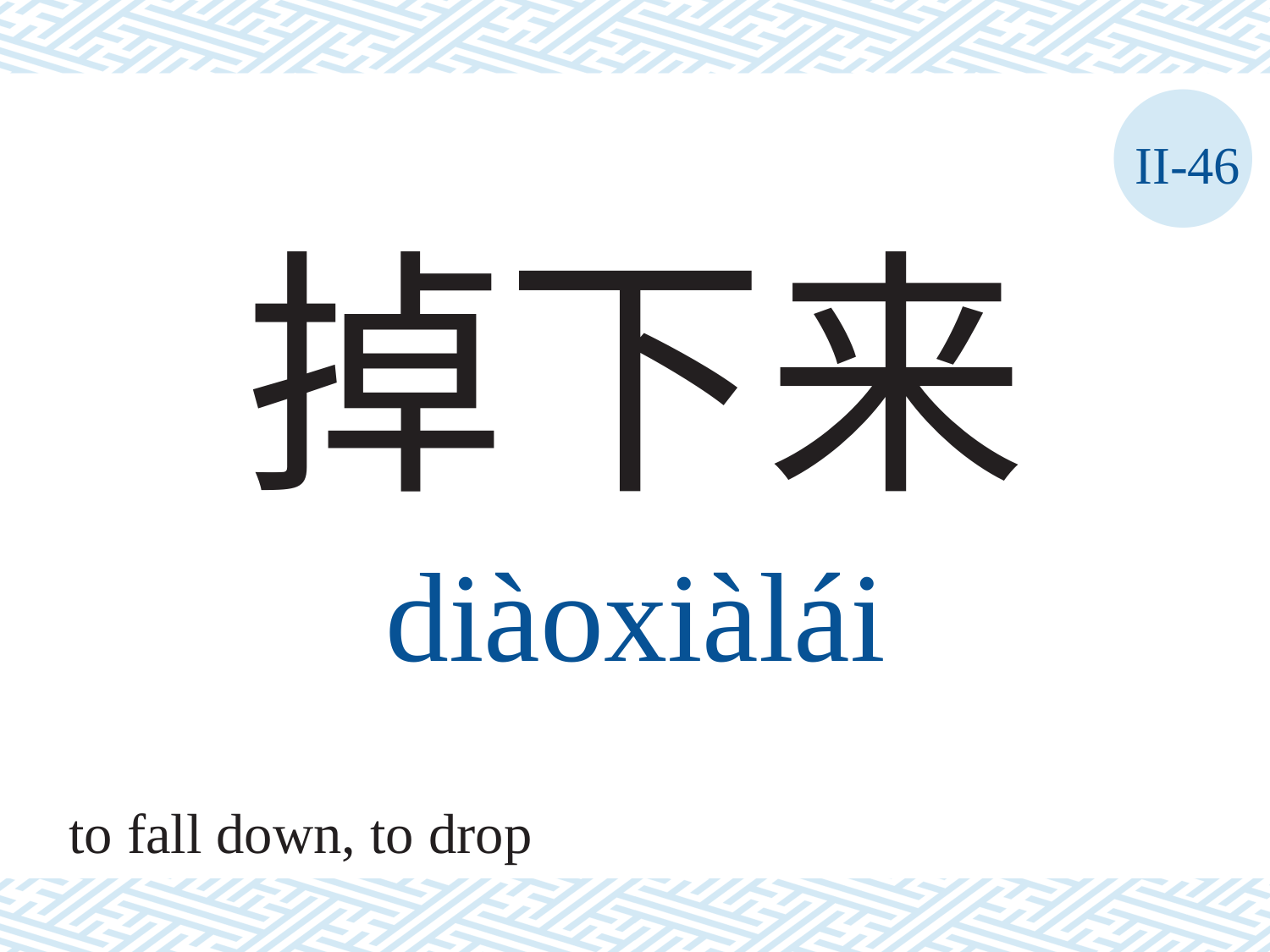

II-46
掉下来
diàoxiàlái
to fall down, to drop